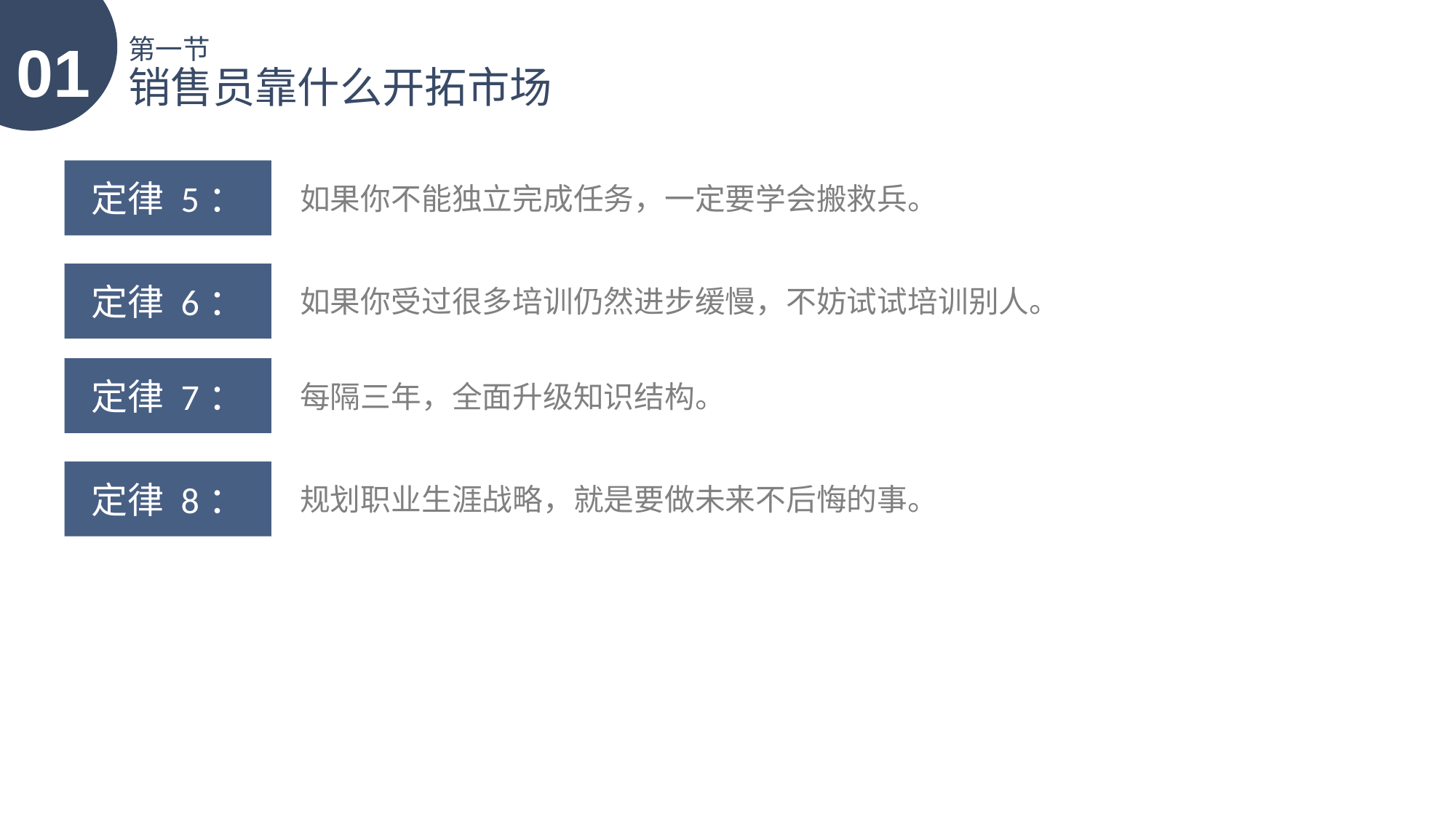

01
第一节
销售员靠什么开拓市场
定律 5：
如果你不能独立完成任务，一定要学会搬救兵。
定律 6：
如果你受过很多培训仍然进步缓慢，不妨试试培训别人。
定律 7：
每隔三年，全面升级知识结构。
定律 8：
规划职业生涯战略，就是要做未来不后悔的事。